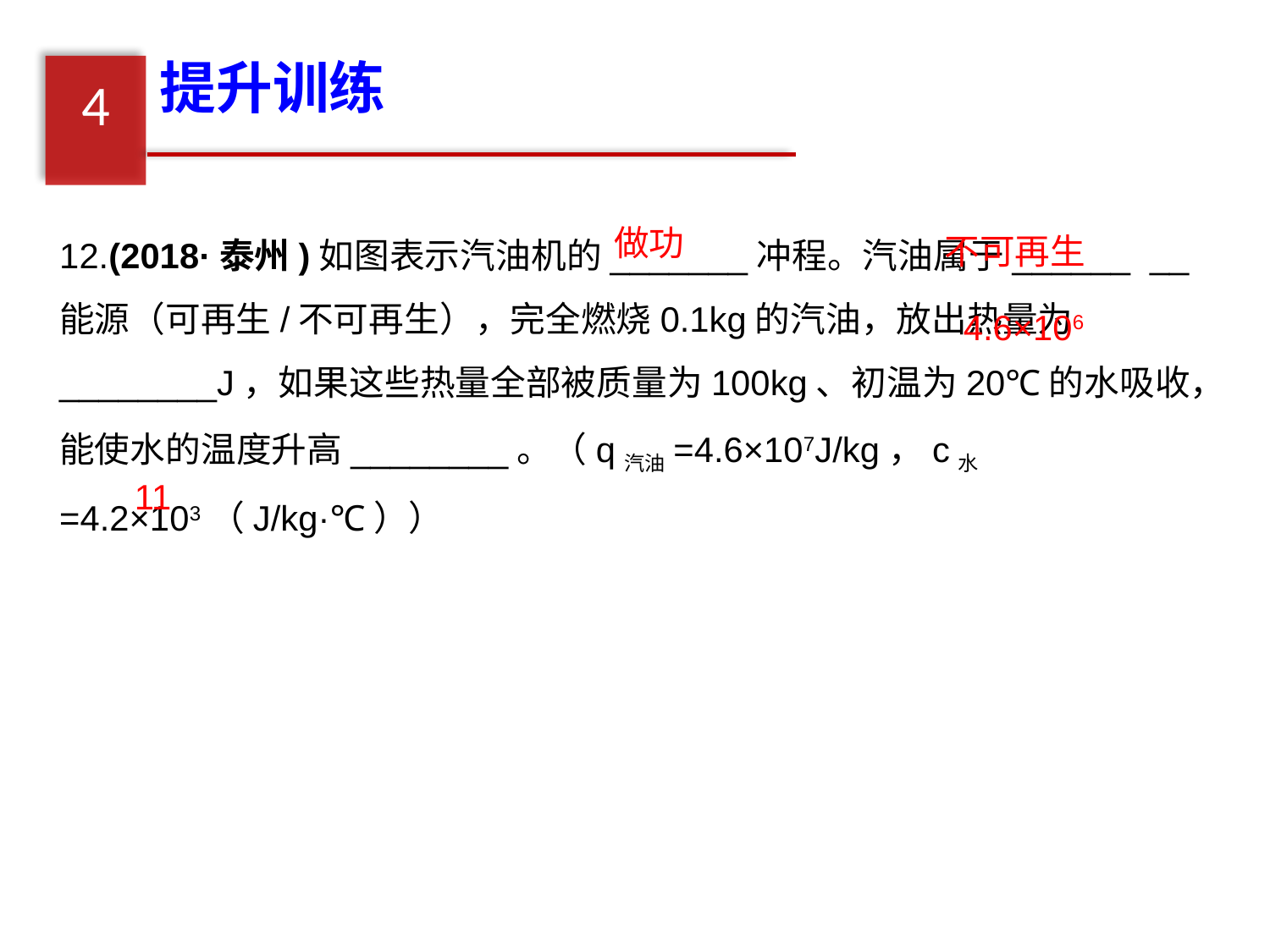

提升训练

4
12.(2018·泰州)如图表示汽油机的_______冲程。汽油属于______  __能源（可再生/不可再生），完全燃烧0.1kg的汽油，放出热量为________J，如果这些热量全部被质量为100kg、初温为20℃的水吸收，能使水的温度升高________。（q汽油=4.6×107J/kg，c水=4.2×103（J/kg·℃））
做功
不可再生
4.6×106
11